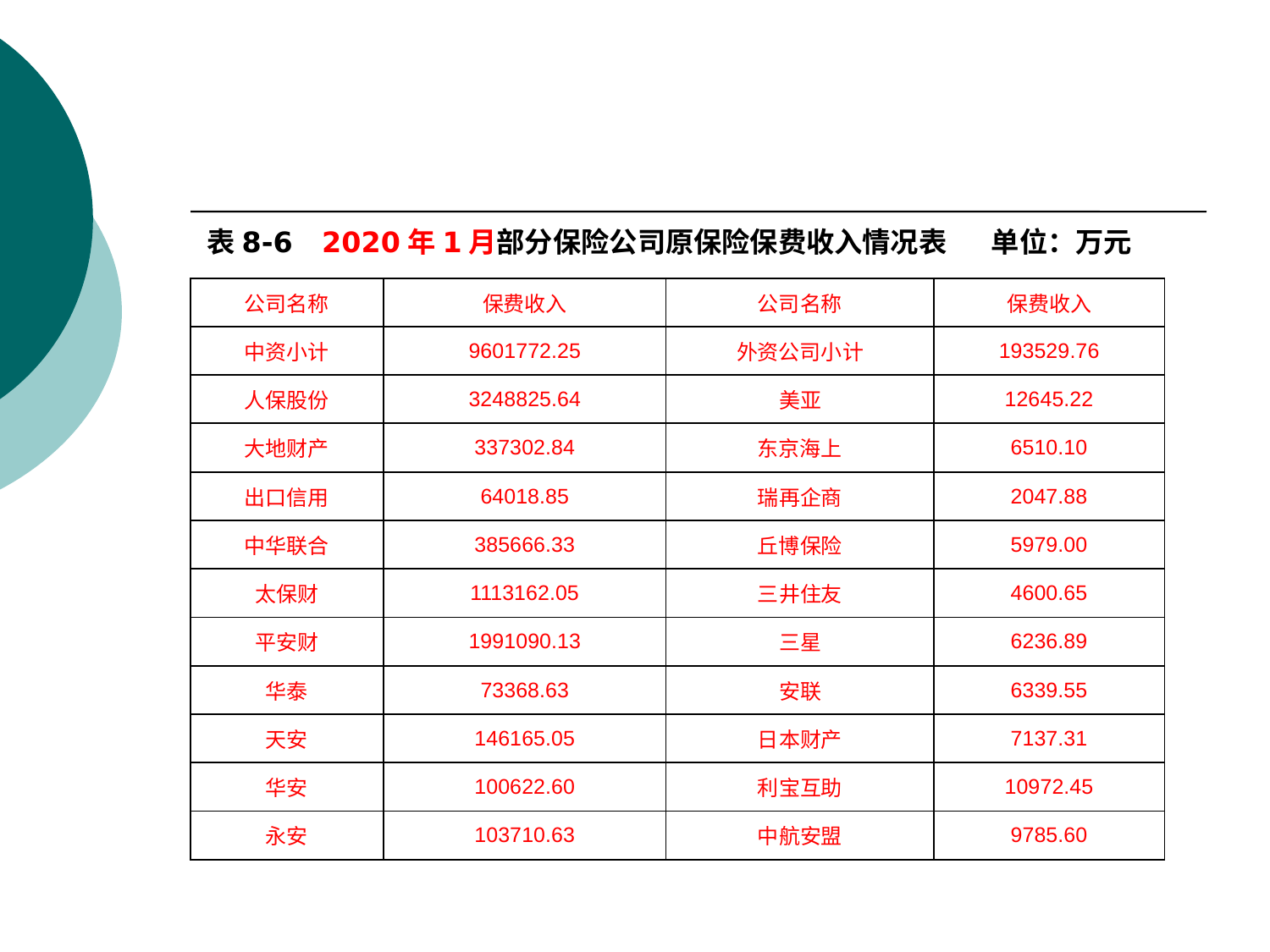

#
表8-6   2020年1月部分保险公司原保险保费收入情况表       单位：万元
| 公司名称 | 保费收入 | 公司名称 | 保费收入 |
| --- | --- | --- | --- |
| 中资小计 | 9601772.25 | 外资公司小计 | 193529.76 |
| 人保股份 | 3248825.64 | 美亚 | 12645.22 |
| 大地财产 | 337302.84 | 东京海上 | 6510.10 |
| 出口信用 | 64018.85 | 瑞再企商 | 2047.88 |
| 中华联合 | 385666.33 | 丘博保险 | 5979.00 |
| 太保财 | 1113162.05 | 三井住友 | 4600.65 |
| 平安财 | 1991090.13 | 三星 | 6236.89 |
| 华泰 | 73368.63 | 安联 | 6339.55 |
| 天安 | 146165.05 | 日本财产 | 7137.31 |
| 华安 | 100622.60 | 利宝互助 | 10972.45 |
| 永安 | 103710.63 | 中航安盟 | 9785.60 |